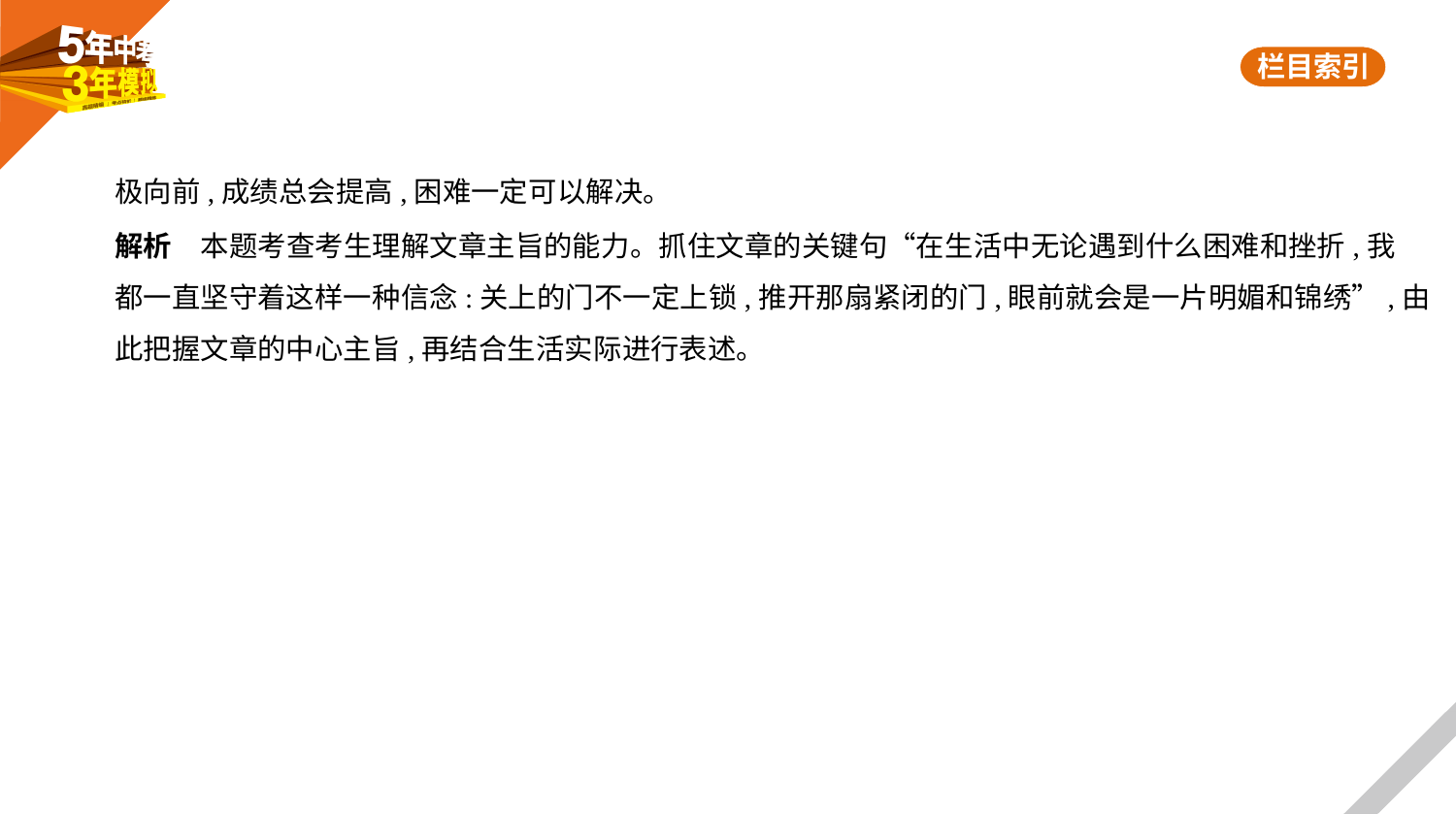

极向前,成绩总会提高,困难一定可以解决。
解析　本题考查考生理解文章主旨的能力。抓住文章的关键句“在生活中无论遇到什么困难和挫折,我
都一直坚守着这样一种信念:关上的门不一定上锁,推开那扇紧闭的门,眼前就会是一片明媚和锦绣”,由
此把握文章的中心主旨,再结合生活实际进行表述。